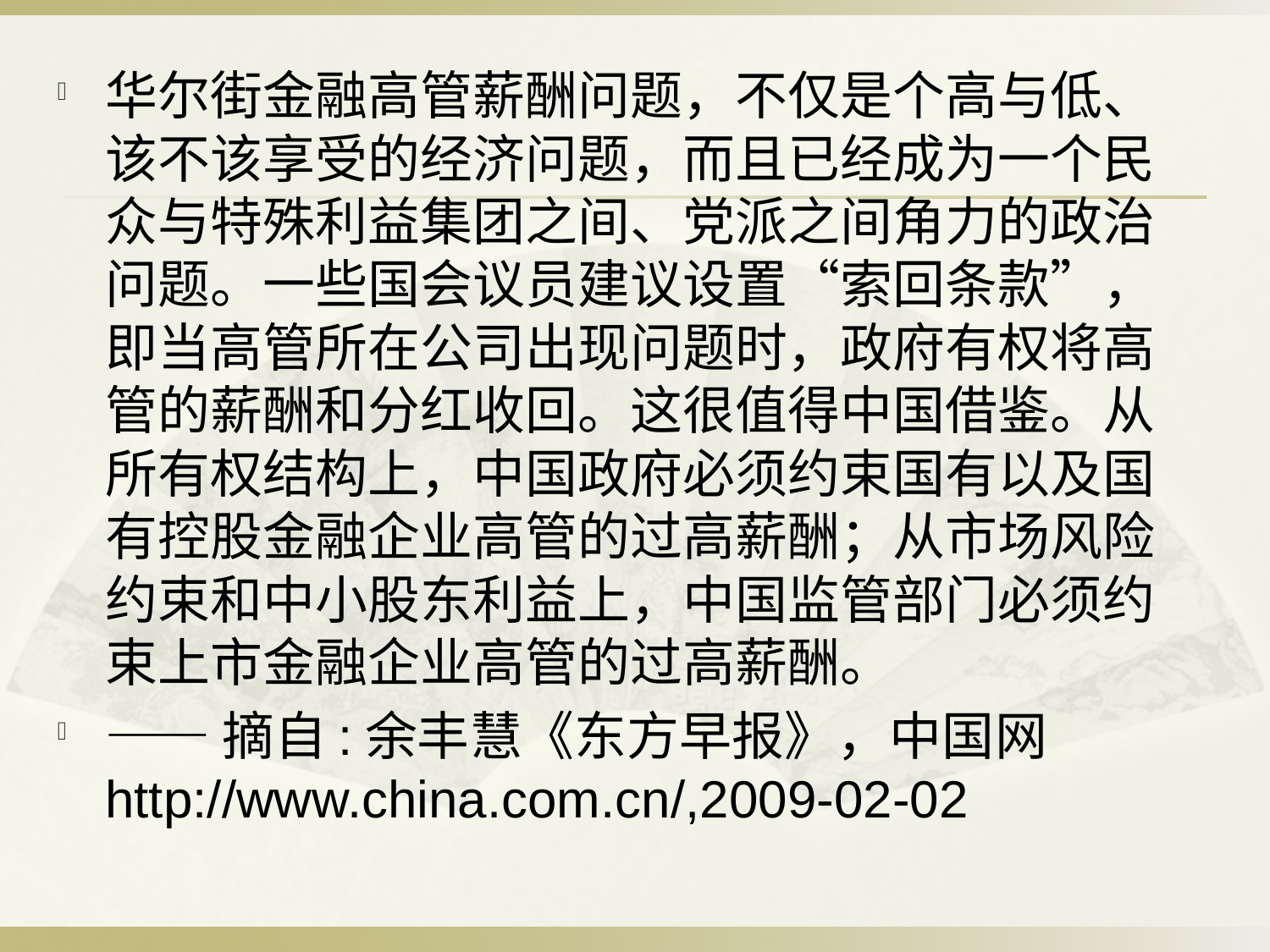

华尔街金融高管薪酬问题，不仅是个高与低、该不该享受的经济问题，而且已经成为一个民众与特殊利益集团之间、党派之间角力的政治问题。一些国会议员建议设置“索回条款”，即当高管所在公司出现问题时，政府有权将高管的薪酬和分红收回。这很值得中国借鉴。从所有权结构上，中国政府必须约束国有以及国有控股金融企业高管的过高薪酬；从市场风险约束和中小股东利益上，中国监管部门必须约束上市金融企业高管的过高薪酬。
——摘自:余丰慧《东方早报》，中国网http://www.china.com.cn/,2009-02-02